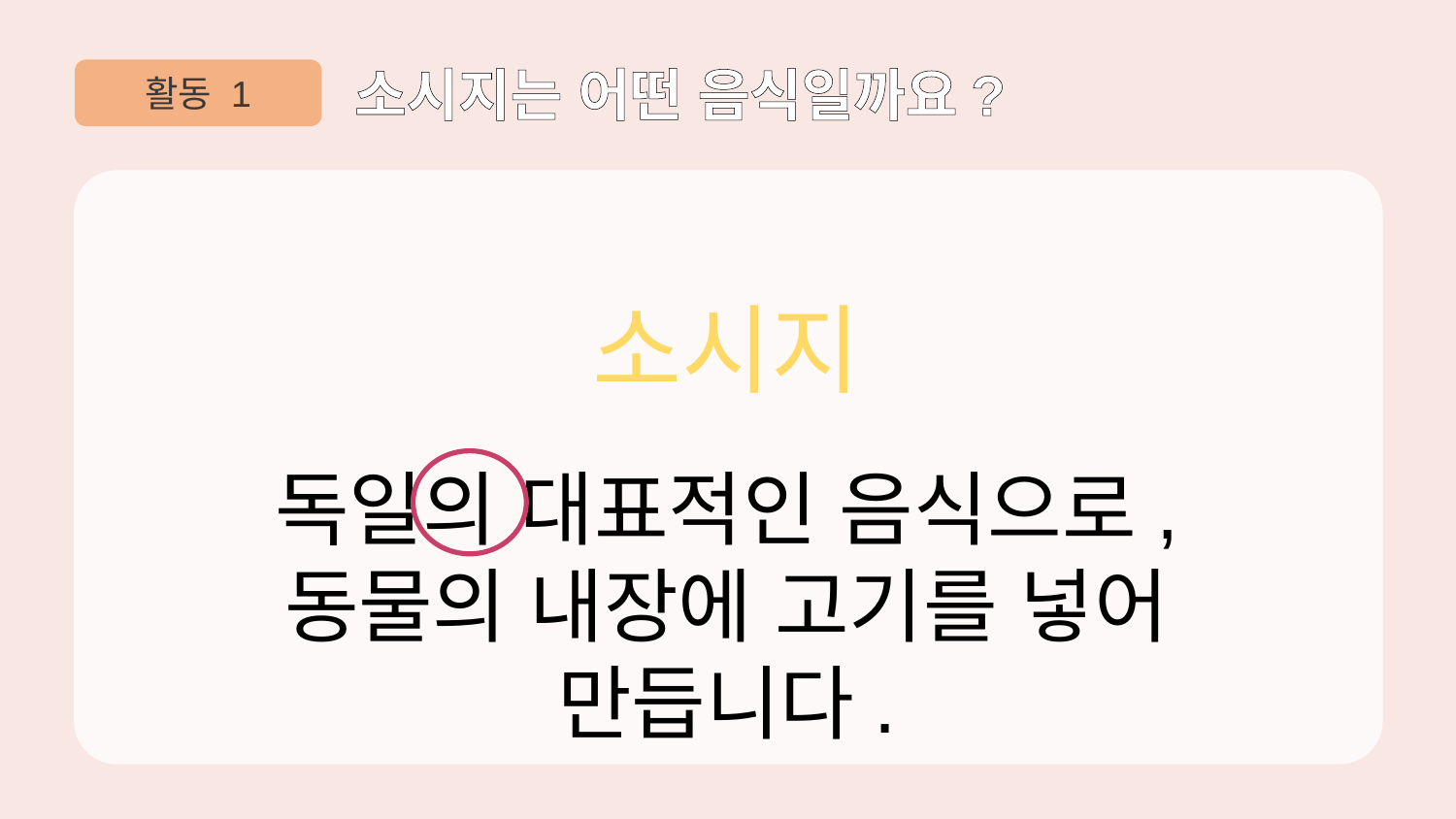

활동 1
소시지는 어떤 음식일까요?
소시지
독일의 대표적인 음식으로,
동물의 내장에 고기를 넣어 만듭니다.